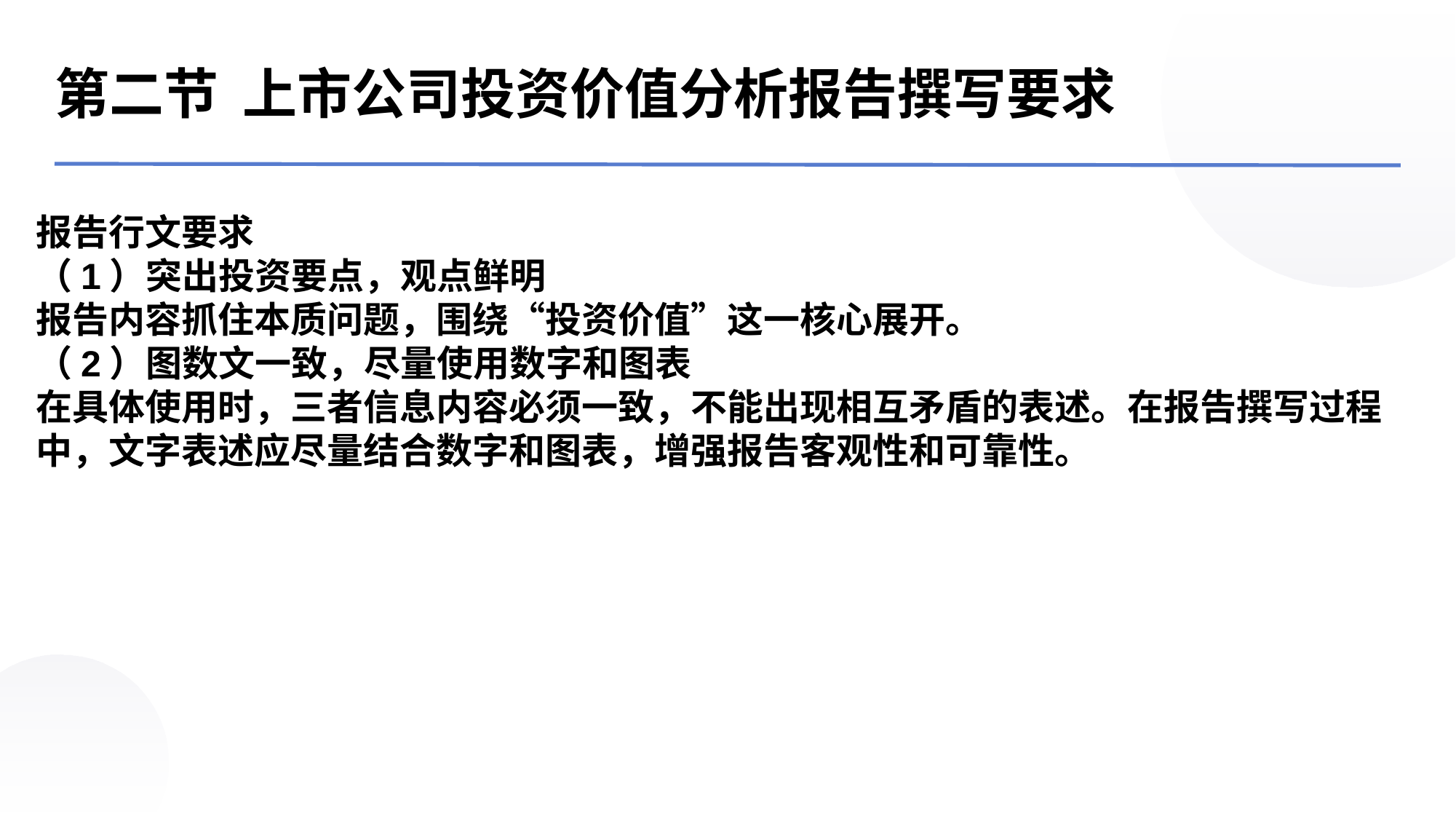

第二节  上市公司投资价值分析报告撰写要求
报告行文要求（1）突出投资要点，观点鲜明报告内容抓住本质问题，围绕“投资价值”这一核心展开。（2）图数文一致，尽量使用数字和图表在具体使用时，三者信息内容必须一致，不能出现相互矛盾的表述。在报告撰写过程中，文字表述应尽量结合数字和图表，增强报告客观性和可靠性。

13